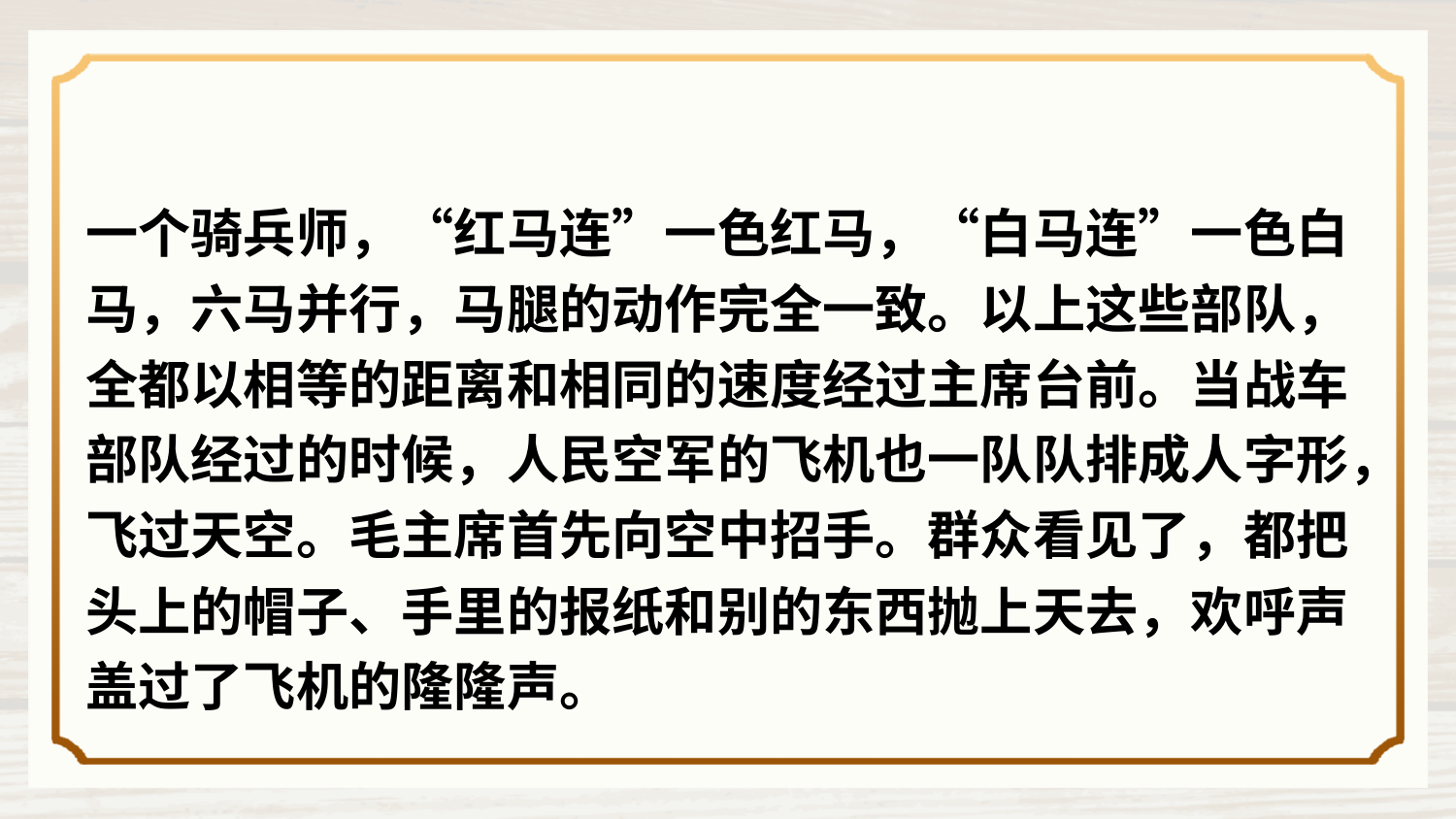

一个骑兵师，“红马连”一色红马，“白马连”一色白马，六马并行，马腿的动作完全一致。以上这些部队，全都以相等的距离和相同的速度经过主席台前。当战车部队经过的时候，人民空军的飞机也一队队排成人字形，飞过天空。毛主席首先向空中招手。群众看见了，都把头上的帽子、手里的报纸和别的东西抛上天去，欢呼声盖过了飞机的隆隆声。